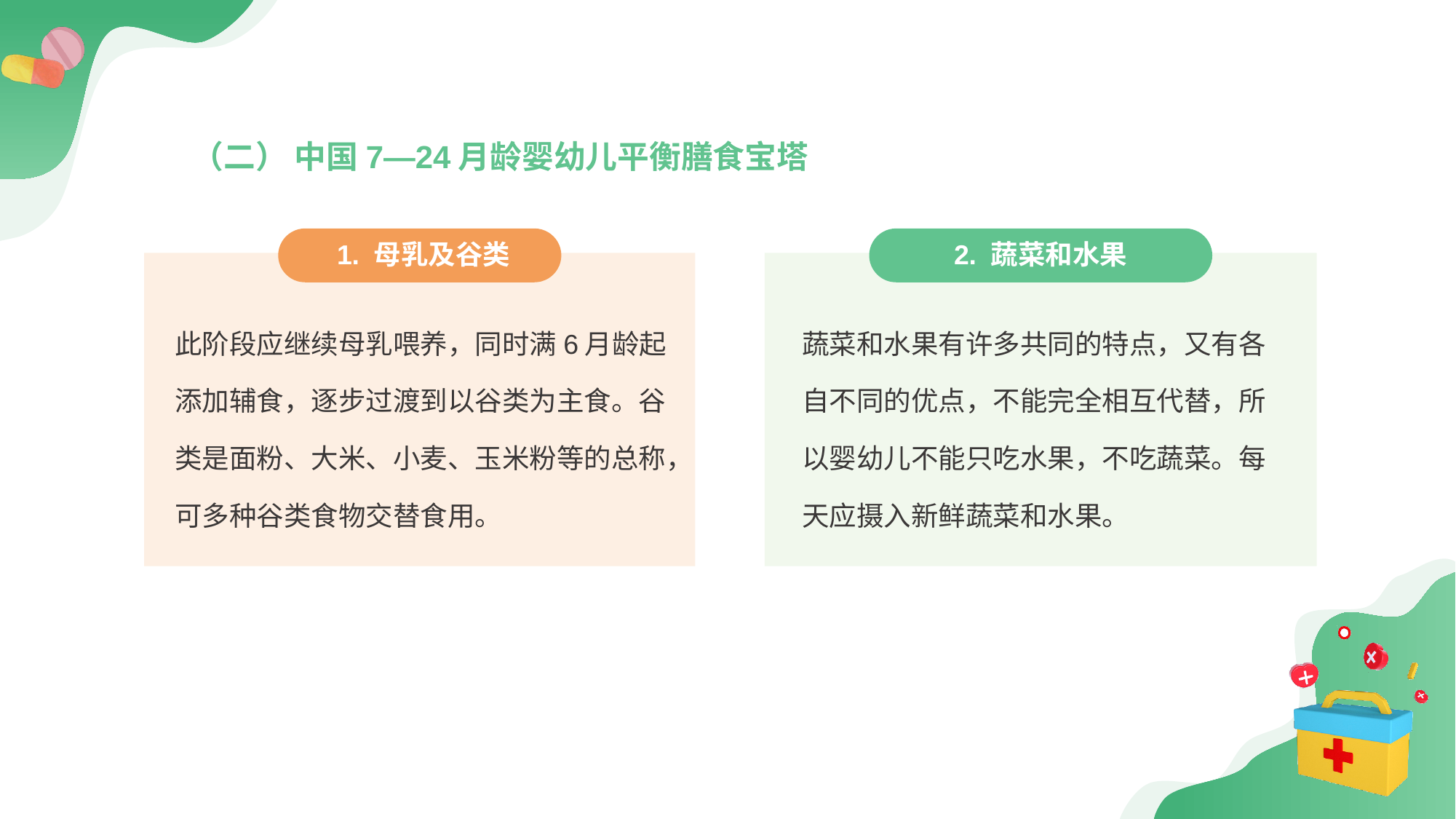

（二） 中国7—24月龄婴幼儿平衡膳食宝塔

 1. 母乳及谷类
2. 蔬菜和水果

此阶段应继续母乳喂养，同时满6月龄起添加辅食，逐步过渡到以谷类为主食。谷类是面粉、大米、小麦、玉米粉等的总称，可多种谷类食物交替食用。
蔬菜和水果有许多共同的特点，又有各自不同的优点，不能完全相互代替，所以婴幼儿不能只吃水果，不吃蔬菜。每天应摄入新鲜蔬菜和水果。